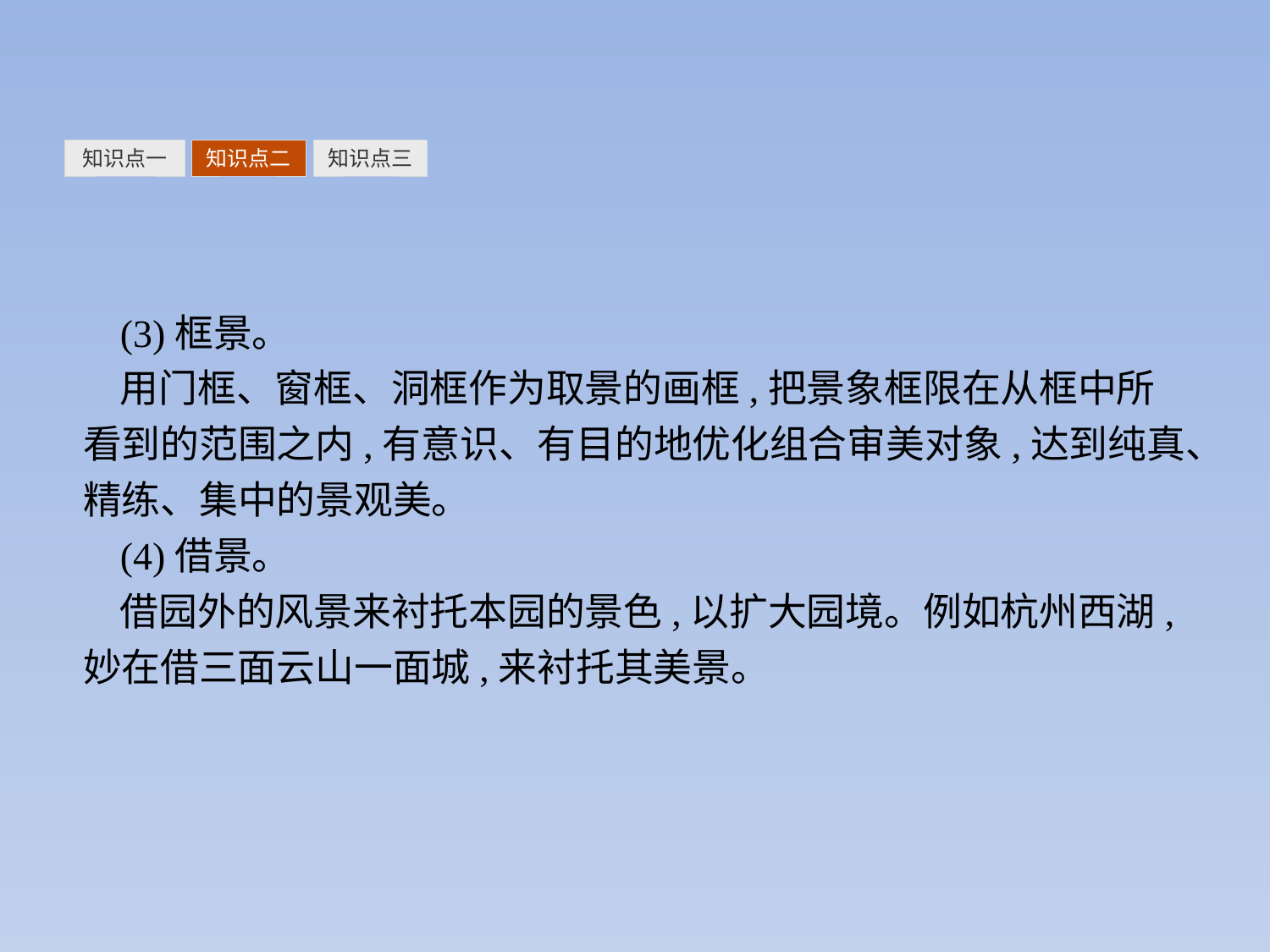

知识点一
知识点二
知识点三
(3)框景。
用门框、窗框、洞框作为取景的画框,把景象框限在从框中所看到的范围之内,有意识、有目的地优化组合审美对象,达到纯真、精练、集中的景观美。
(4)借景。
借园外的风景来衬托本园的景色,以扩大园境。例如杭州西湖,妙在借三面云山一面城,来衬托其美景。